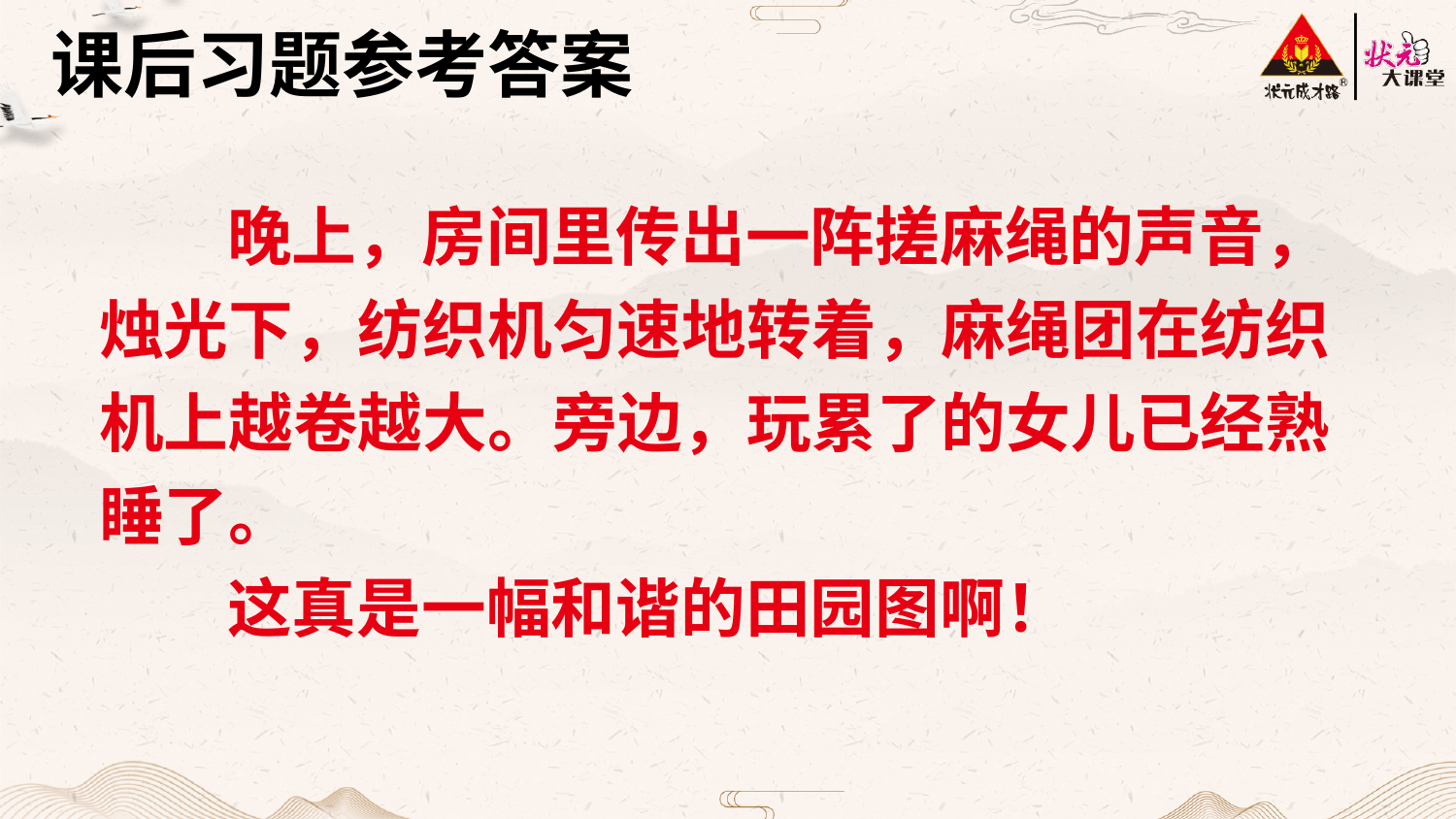

课后习题参考答案
晚上，房间里传出一阵搓麻绳的声音，烛光下，纺织机匀速地转着，麻绳团在纺织机上越卷越大。旁边，玩累了的女儿已经熟睡了。
这真是一幅和谐的田园图啊！